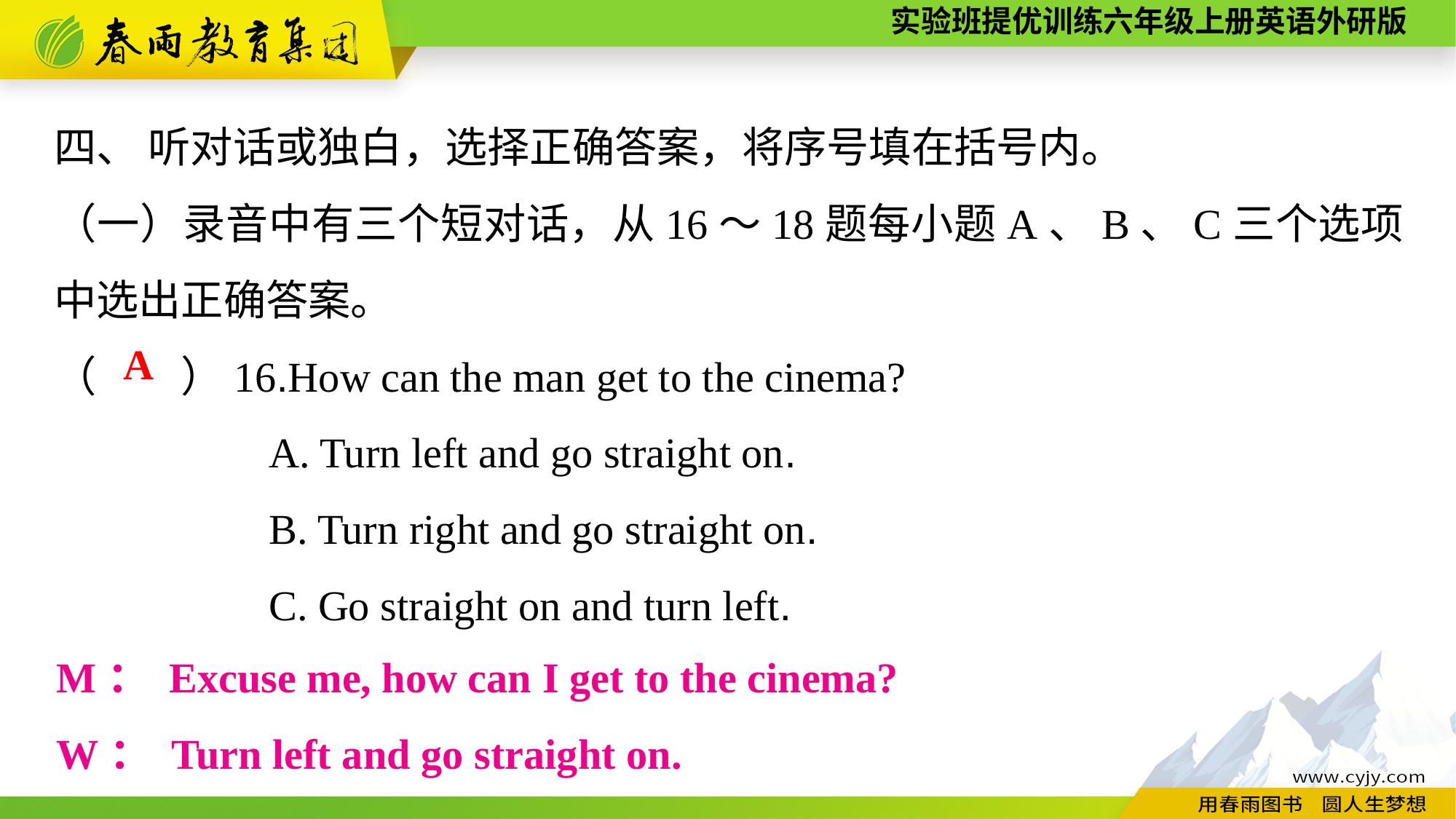

四、 听对话或独白，选择正确答案，将序号填在括号内。
（一）录音中有三个短对话，从16～18题每小题A、B、C三个选项中选出正确答案。
（　　）16.How can the man get to the cinema?
A. Turn left and go straight on.
B. Turn right and go straight on.
C. Go straight on and turn left.
A
M： Excuse me, how can I get to the cinema?
W： Turn left and go straight on.